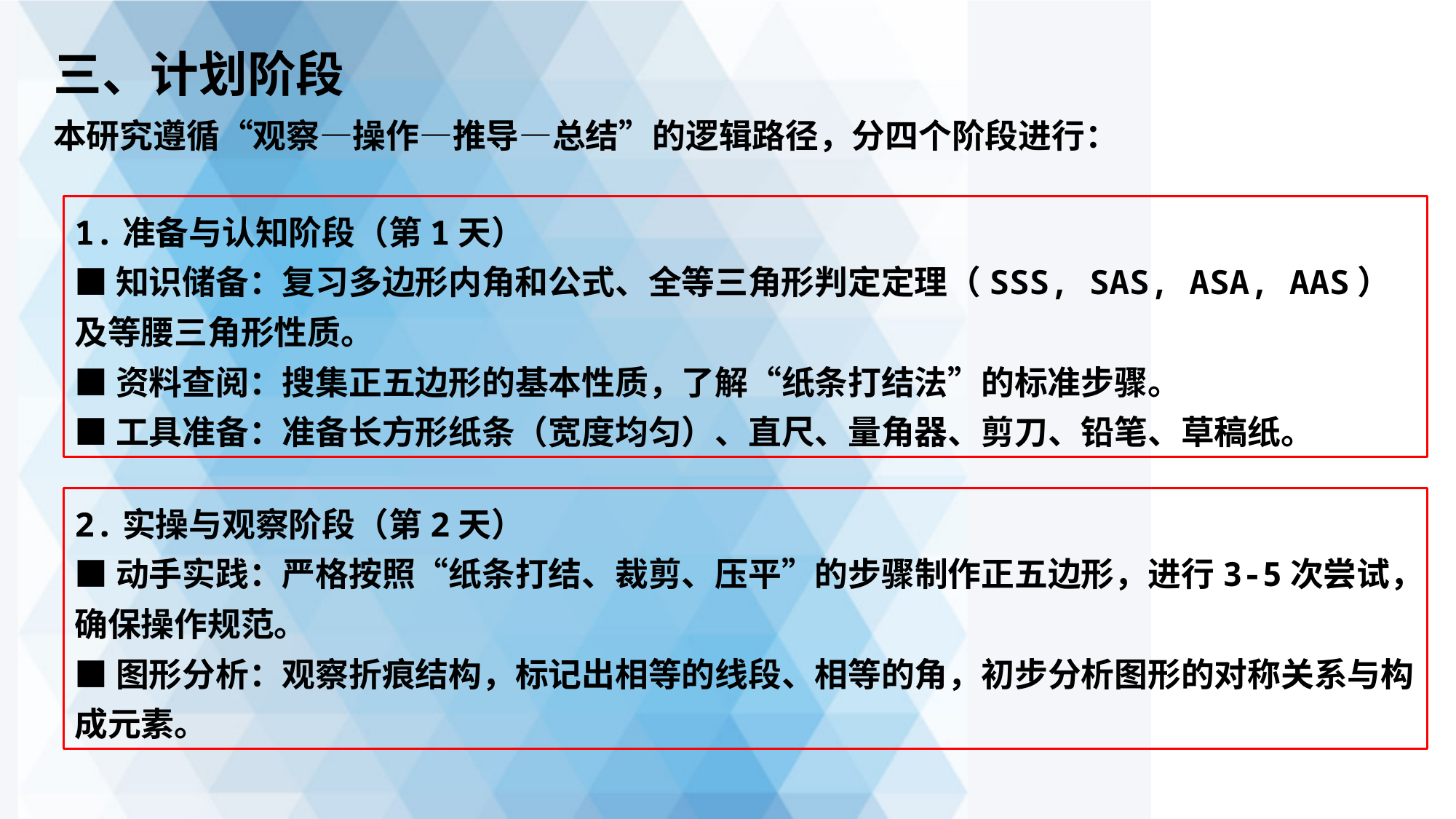

三、计划阶段
本研究遵循“观察—操作—推导—总结”的逻辑路径，分四个阶段进行：
1.准备与认知阶段（第1天）
■知识储备：复习多边形内角和公式、全等三角形判定定理（SSS, SAS, ASA, AAS）及等腰三角形性质。
■资料查阅：搜集正五边形的基本性质，了解“纸条打结法”的标准步骤。
■工具准备：准备长方形纸条（宽度均匀）、直尺、量角器、剪刀、铅笔、草稿纸。
2.实操与观察阶段（第2天）
■动手实践：严格按照“纸条打结、裁剪、压平”的步骤制作正五边形，进行3-5次尝试，确保操作规范。
■图形分析：观察折痕结构，标记出相等的线段、相等的角，初步分析图形的对称关系与构成元素。